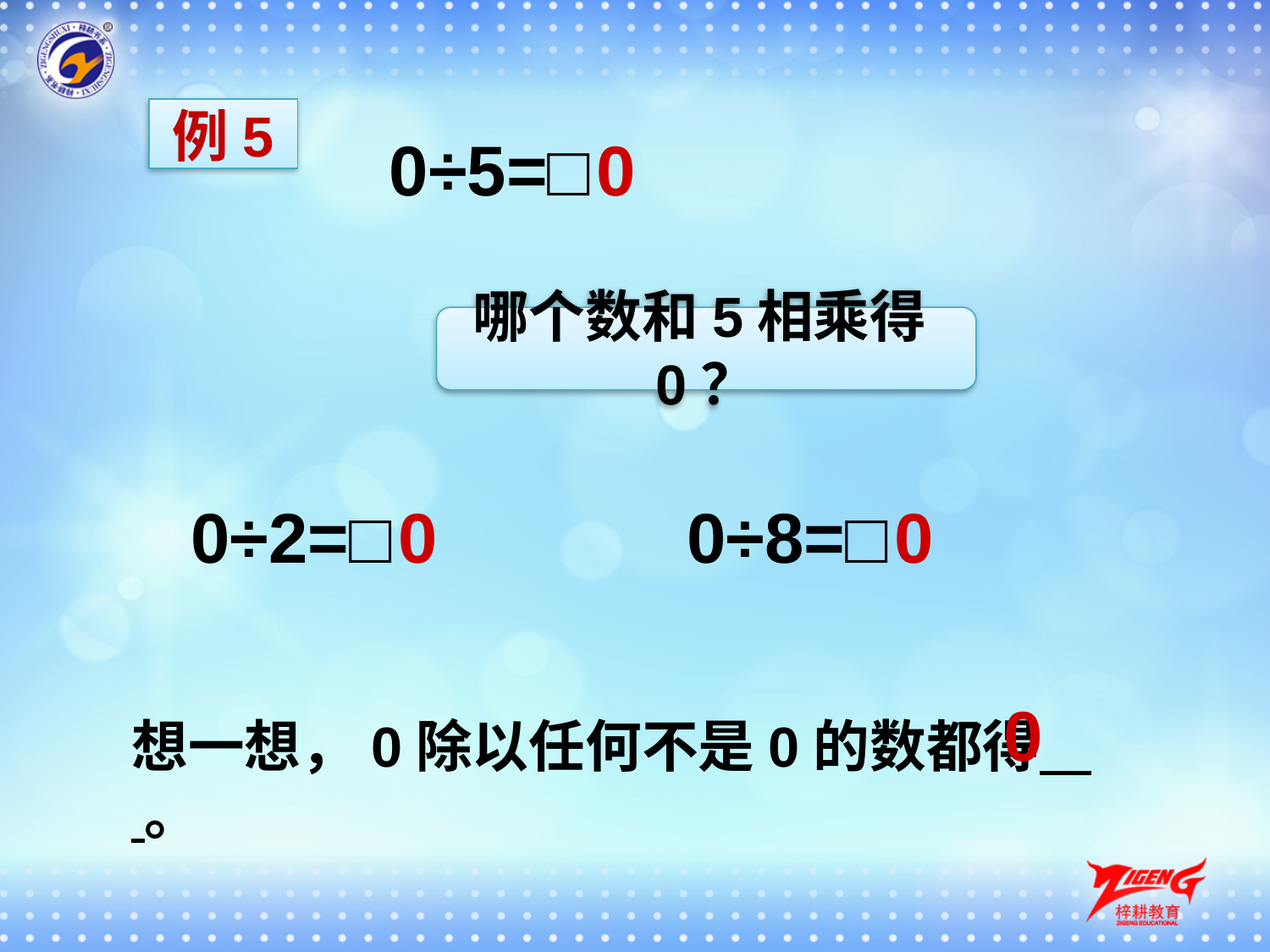

例5
0÷5=□
0
哪个数和5相乘得0？
0÷2=□
0÷8=□
0
0
0
想一想，0除以任何不是0的数都得      。